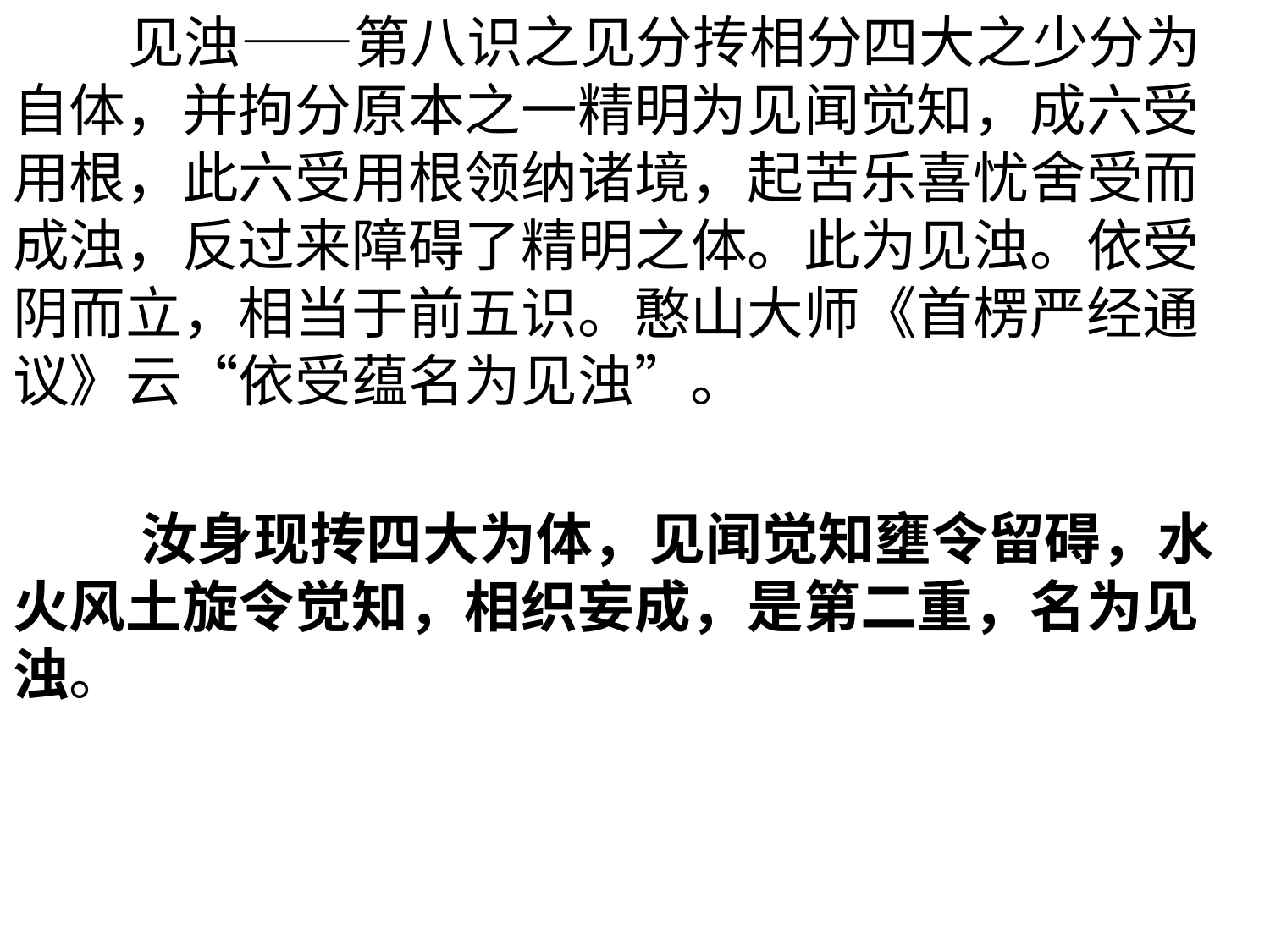

见浊——第八识之见分抟相分四大之少分为自体，并拘分原本之一精明为见闻觉知，成六受用根，此六受用根领纳诸境，起苦乐喜忧舍受而成浊，反过来障碍了精明之体。此为见浊。依受阴而立，相当于前五识。憨山大师《首楞严经通议》云“依受蕴名为见浊”。

         汝身现抟四大为体，见闻觉知壅令留碍，水火风土旋令觉知，相织妄成，是第二重，名为见浊。